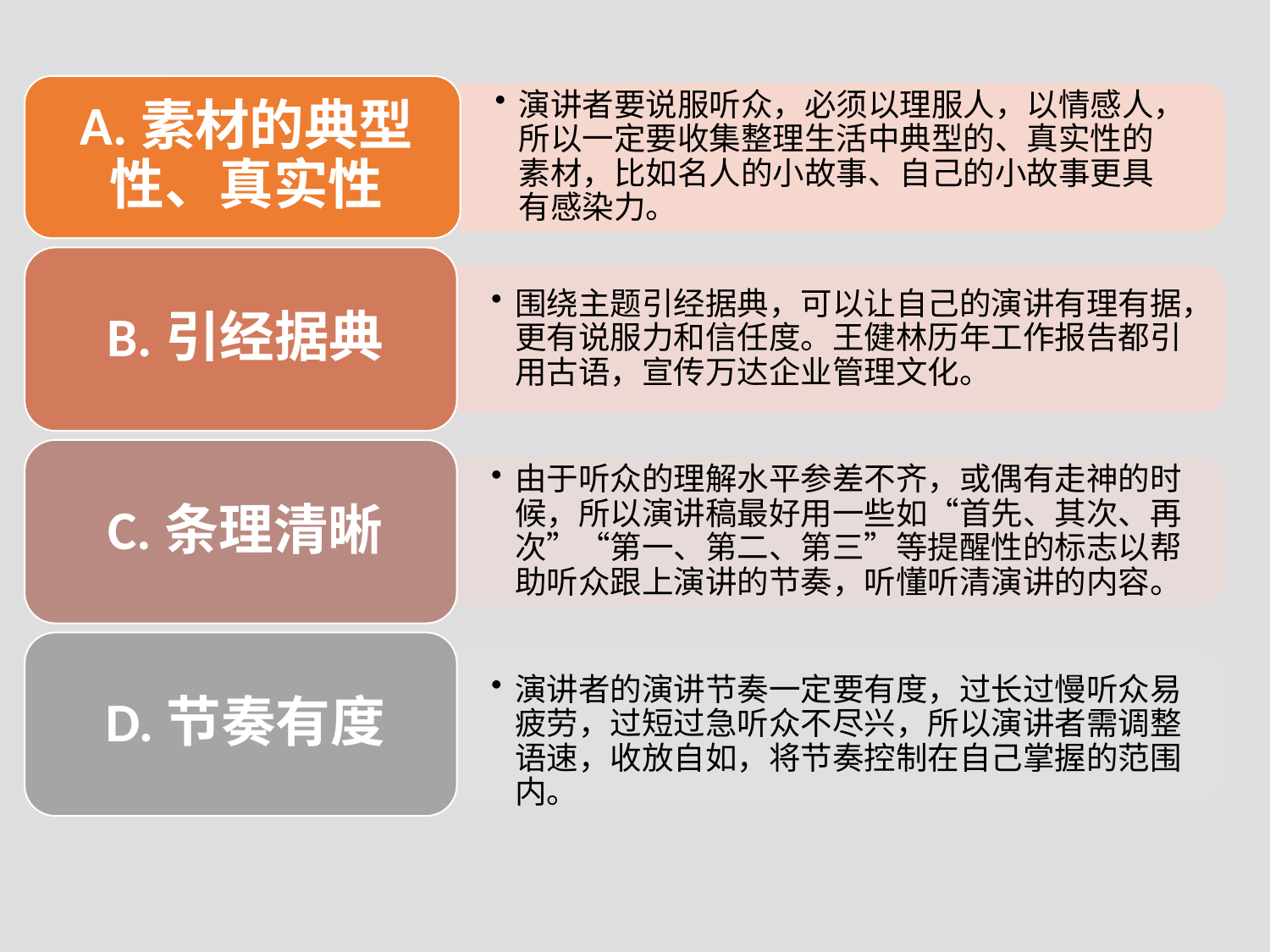

演讲者要说服听众，必须以理服人，以情感人，所以一定要收集整理生活中典型的、真实性的素材，比如名人的小故事、自己的小故事更具有感染力。
A.素材的典型性、真实性
围绕主题引经据典，可以让自己的演讲有理有据，更有说服力和信任度。王健林历年工作报告都引用古语，宣传万达企业管理文化。
B.引经据典
由于听众的理解水平参差不齐，或偶有走神的时候，所以演讲稿最好用一些如“首先、其次、再次”“第一、第二、第三”等提醒性的标志以帮助听众跟上演讲的节奏，听懂听清演讲的内容。
C.条理清晰

演讲者的演讲节奏一定要有度，过长过慢听众易疲劳，过短过急听众不尽兴，所以演讲者需调整语速，收放自如，将节奏控制在自己掌握的范围内。
D.节奏有度